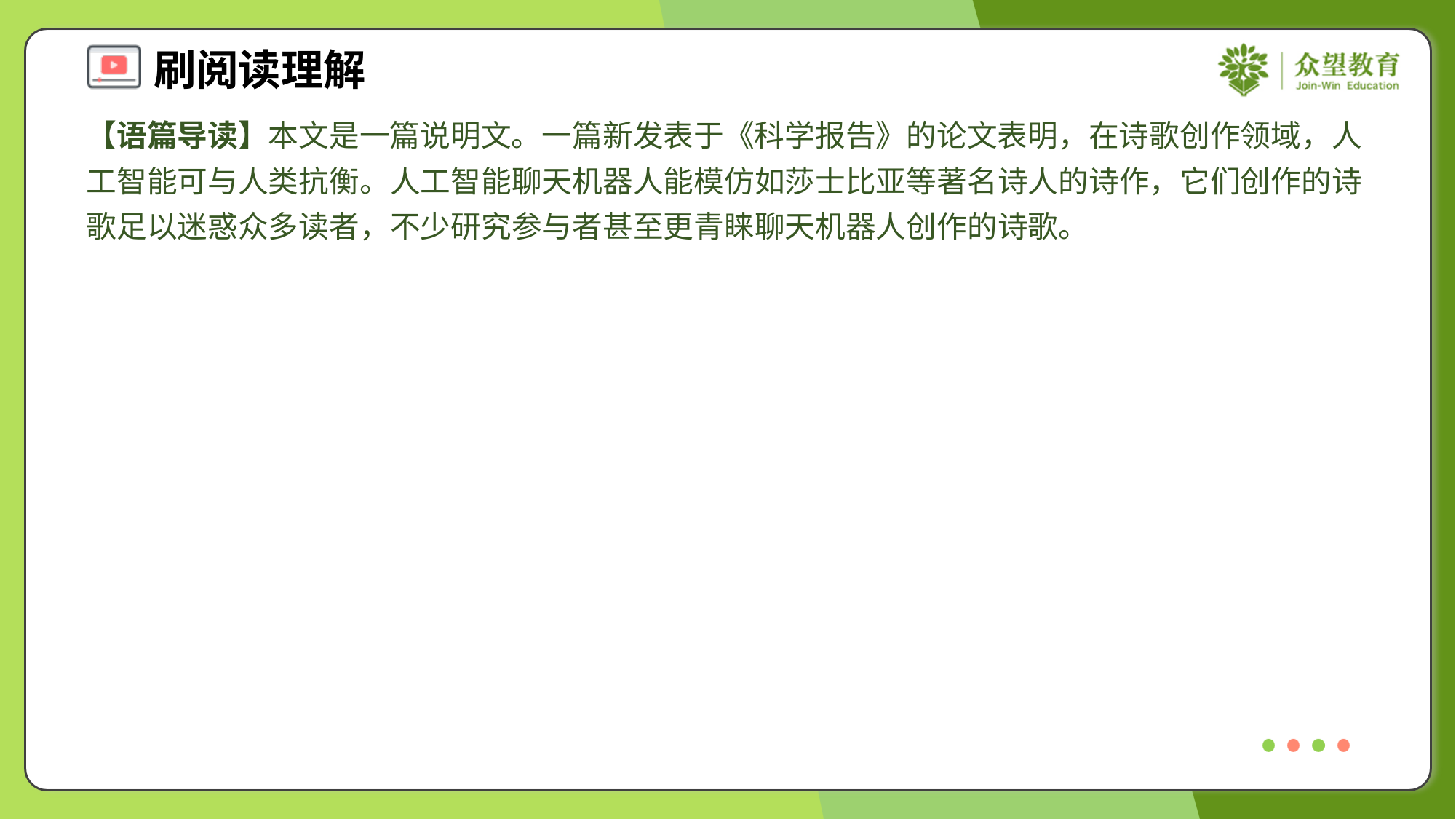

【语篇导读】本文是一篇说明文。一篇新发表于《科学报告》的论文表明，在诗歌创作领域，人工智能可与人类抗衡。人工智能聊天机器人能模仿如莎士比亚等著名诗人的诗作，它们创作的诗歌足以迷惑众多读者，不少研究参与者甚至更青睐聊天机器人创作的诗歌。